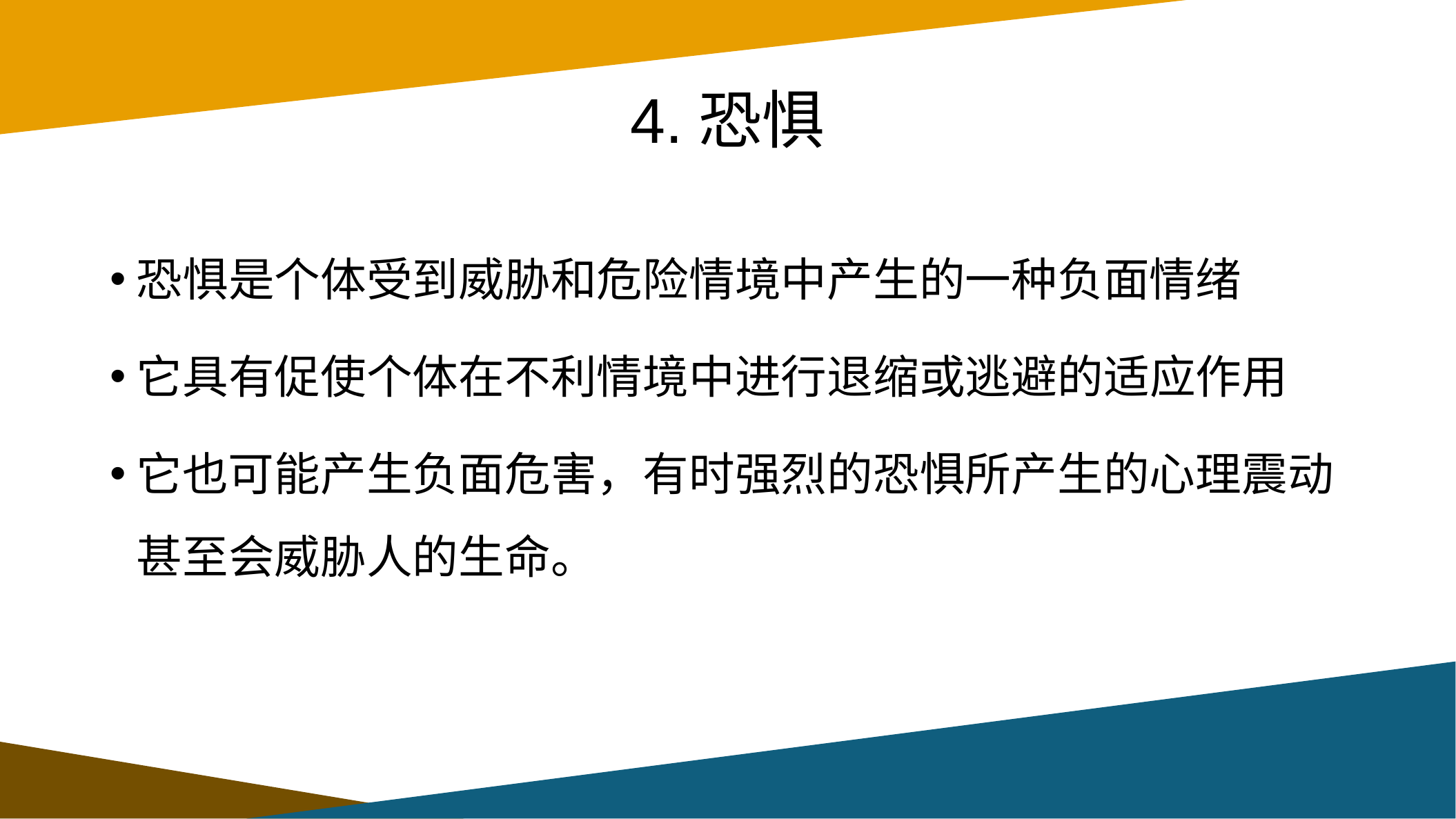

# 4.恐惧
恐惧是个体受到威胁和危险情境中产生的一种负面情绪
它具有促使个体在不利情境中进行退缩或逃避的适应作用
它也可能产生负面危害，有时强烈的恐惧所产生的心理震动甚至会威胁人的生命。